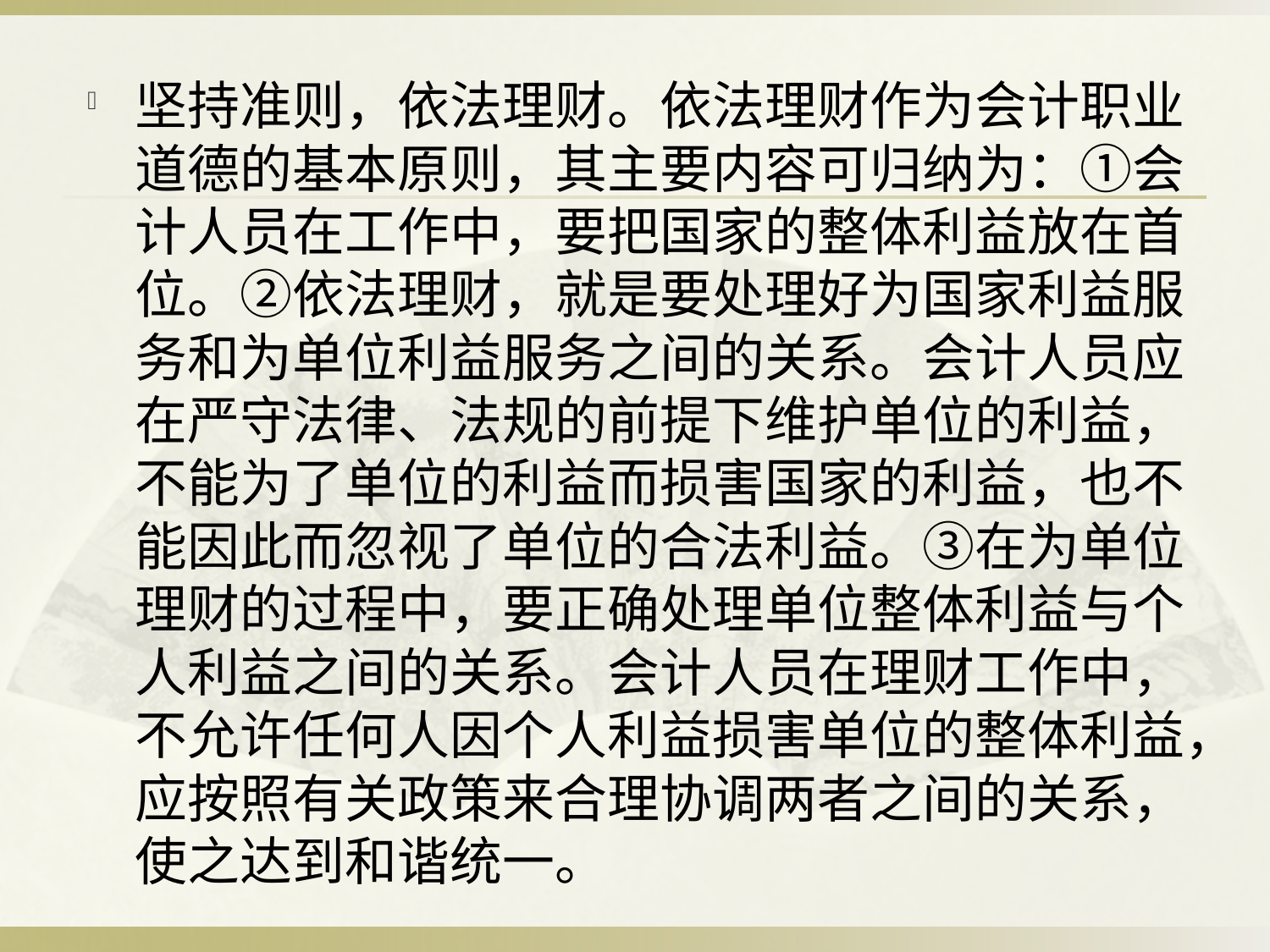

坚持准则，依法理财。依法理财作为会计职业道德的基本原则，其主要内容可归纳为：①会计人员在工作中，要把国家的整体利益放在首位。②依法理财，就是要处理好为国家利益服务和为单位利益服务之间的关系。会计人员应在严守法律、法规的前提下维护单位的利益，不能为了单位的利益而损害国家的利益，也不能因此而忽视了单位的合法利益。③在为单位理财的过程中，要正确处理单位整体利益与个人利益之间的关系。会计人员在理财工作中，不允许任何人因个人利益损害单位的整体利益，应按照有关政策来合理协调两者之间的关系，使之达到和谐统一。